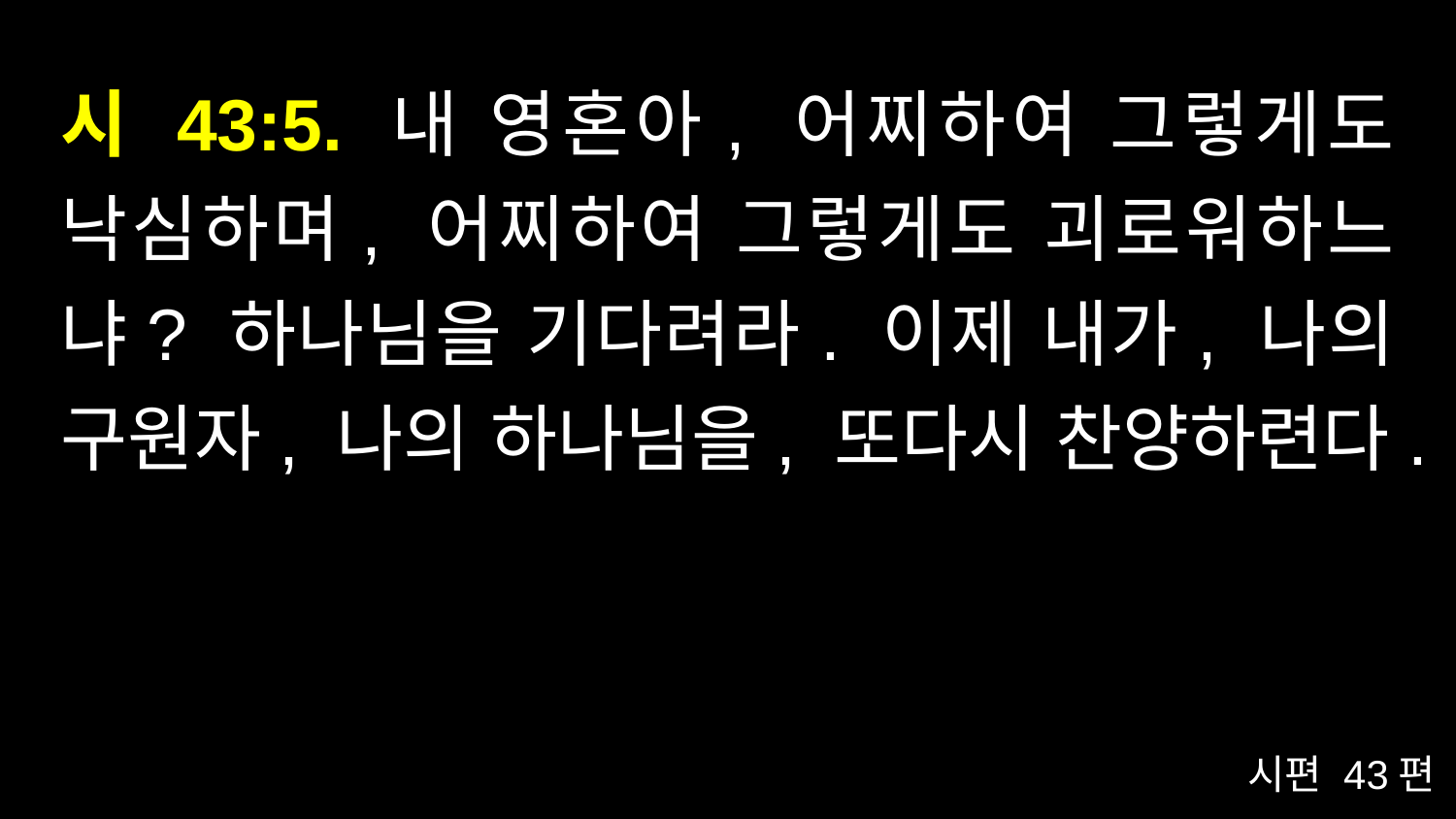

# 시 43:5. 내 영혼아, 어찌하여 그렇게도 낙심하며, 어찌하여 그렇게도 괴로워하느냐? 하나님을 기다려라. 이제 내가, 나의 구원자, 나의 하나님을, 또다시 찬양하련다.
시편 43편